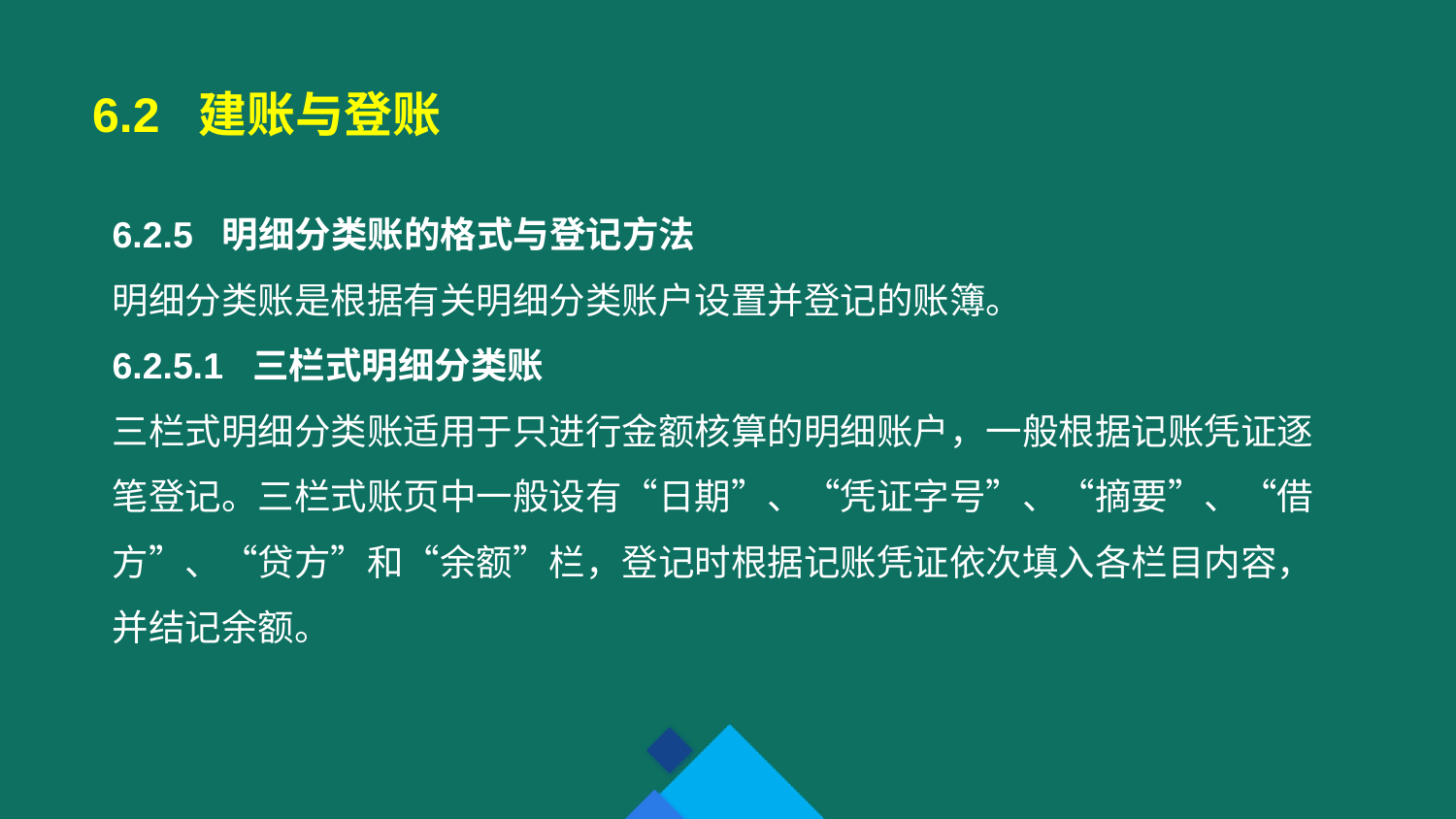

6.2  建账与登账

6.2.5  明细分类账的格式与登记方法
明细分类账是根据有关明细分类账户设置并登记的账簿。
6.2.5.1  三栏式明细分类账
三栏式明细分类账适用于只进行金额核算的明细账户，一般根据记账凭证逐笔登记。三栏式账页中一般设有“日期”、“凭证字号”、“摘要”、“借方”、“贷方”和“余额”栏，登记时根据记账凭证依次填入各栏目内容，并结记余额。